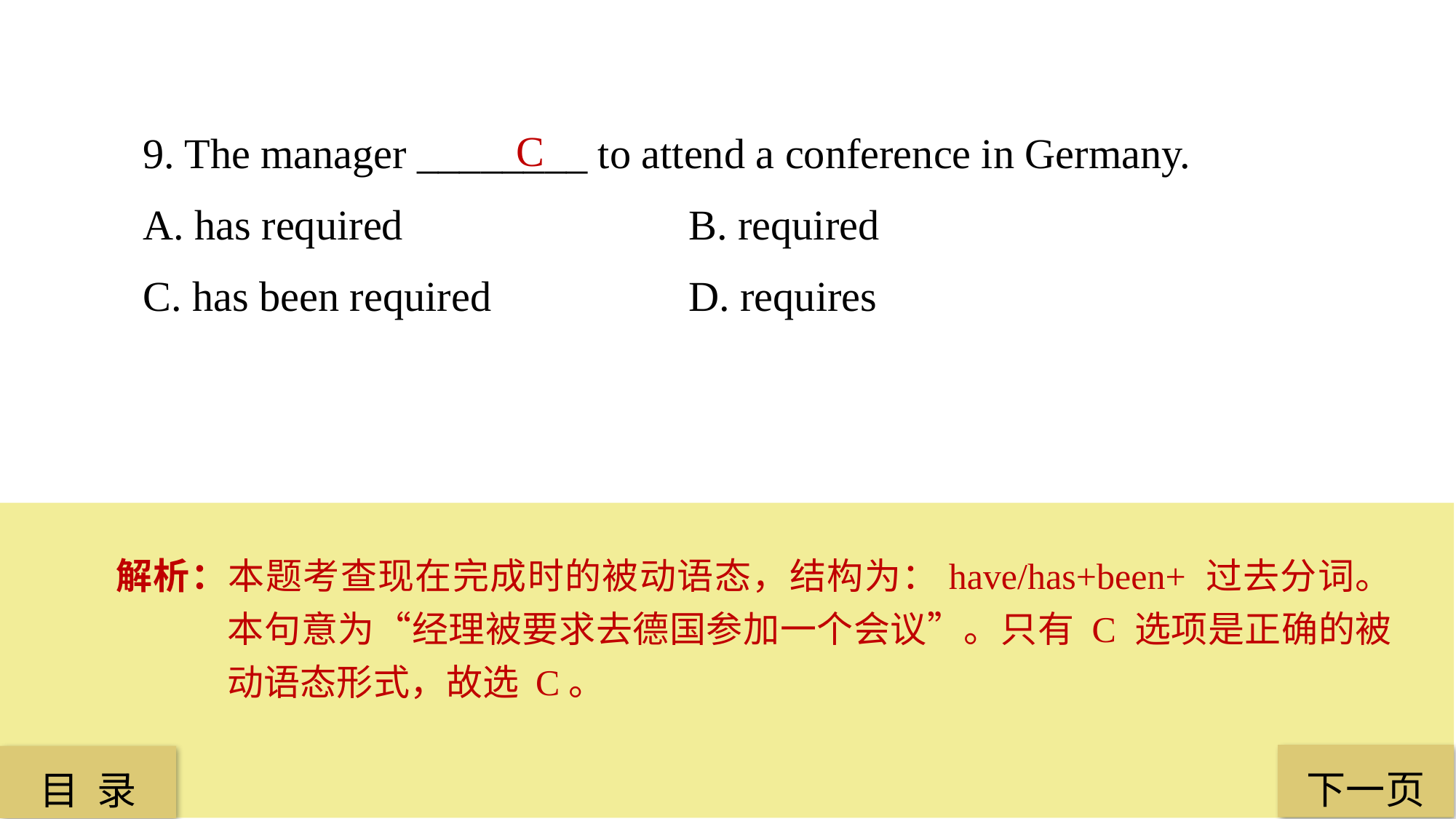

9. The manager ________ to attend a conference in Germany.
A. has required 			B. required
C. has been required 		D. requires
C
解析：本题考查现在完成时的被动语态，结构为：have/has+been+ 过去分词。本句意为“经理被要求去德国参加一个会议”。只有 C 选项是正确的被动语态形式，故选 C。